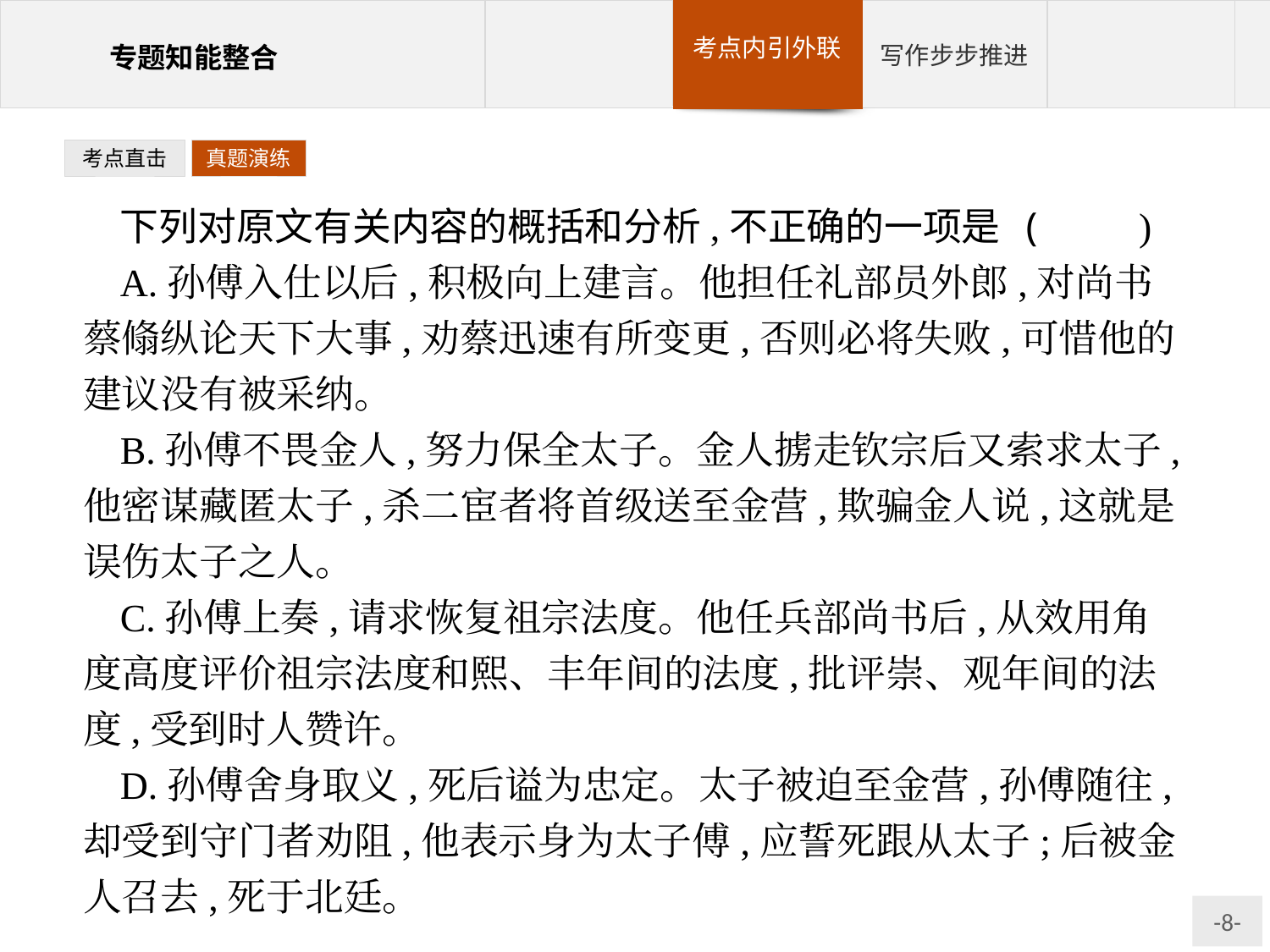

考点直击
真题演练
下列对原文有关内容的概括和分析,不正确的一项是 (　　)
A.孙傅入仕以后,积极向上建言。他担任礼部员外郎,对尚书蔡翛纵论天下大事,劝蔡迅速有所变更,否则必将失败,可惜他的建议没有被采纳。
B.孙傅不畏金人,努力保全太子。金人掳走钦宗后又索求太子,他密谋藏匿太子,杀二宦者将首级送至金营,欺骗金人说,这就是误伤太子之人。
C.孙傅上奏,请求恢复祖宗法度。他任兵部尚书后,从效用角度高度评价祖宗法度和熙、丰年间的法度,批评崇、观年间的法度,受到时人赞许。
D.孙傅舍身取义,死后谥为忠定。太子被迫至金营,孙傅随往,却受到守门者劝阻,他表示身为太子傅,应誓死跟从太子;后被金人召去,死于北廷。